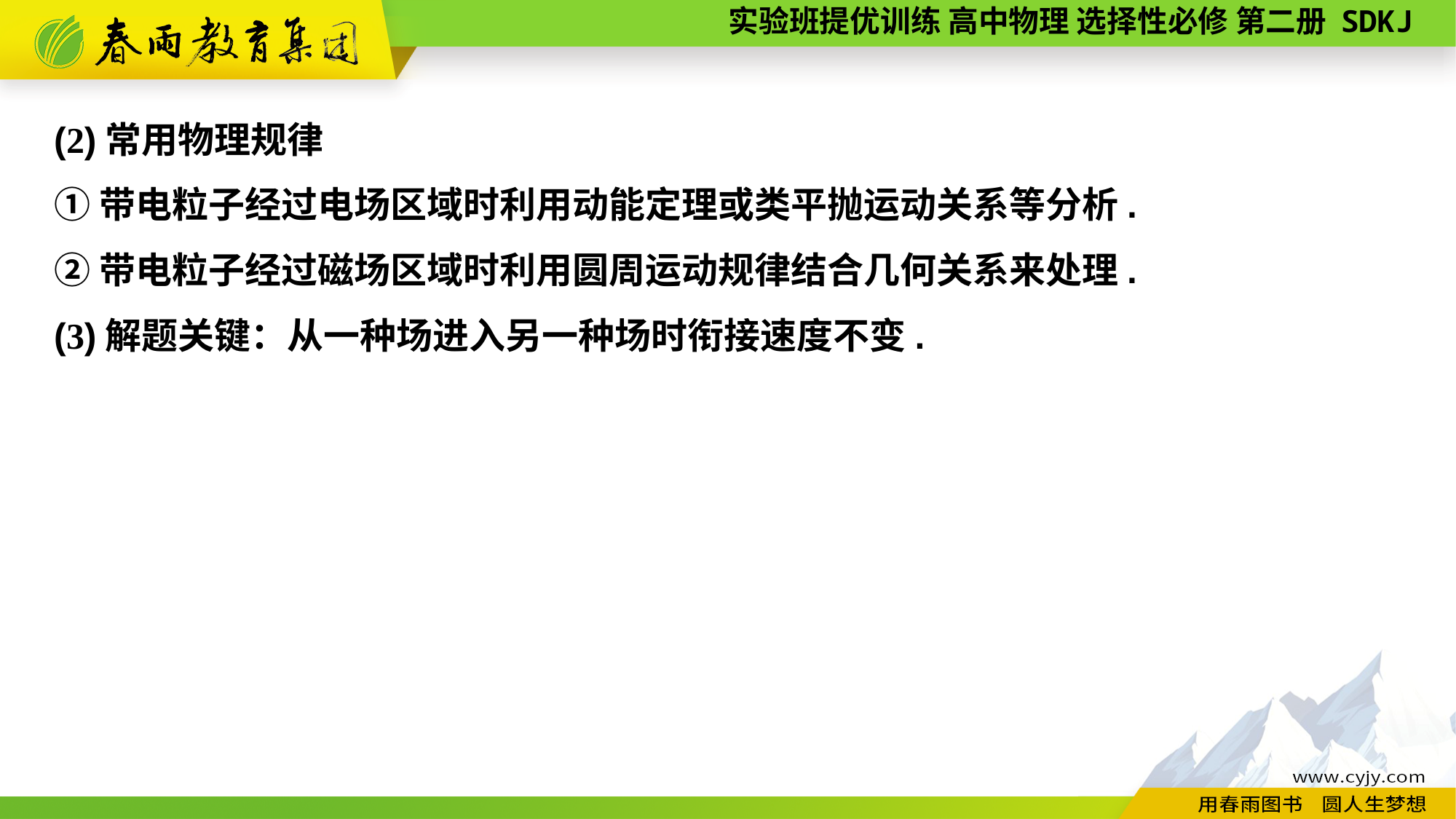

(2)常用物理规律
①带电粒子经过电场区域时利用动能定理或类平抛运动关系等分析.
②带电粒子经过磁场区域时利用圆周运动规律结合几何关系来处理.
(3)解题关键：从一种场进入另一种场时衔接速度不变.